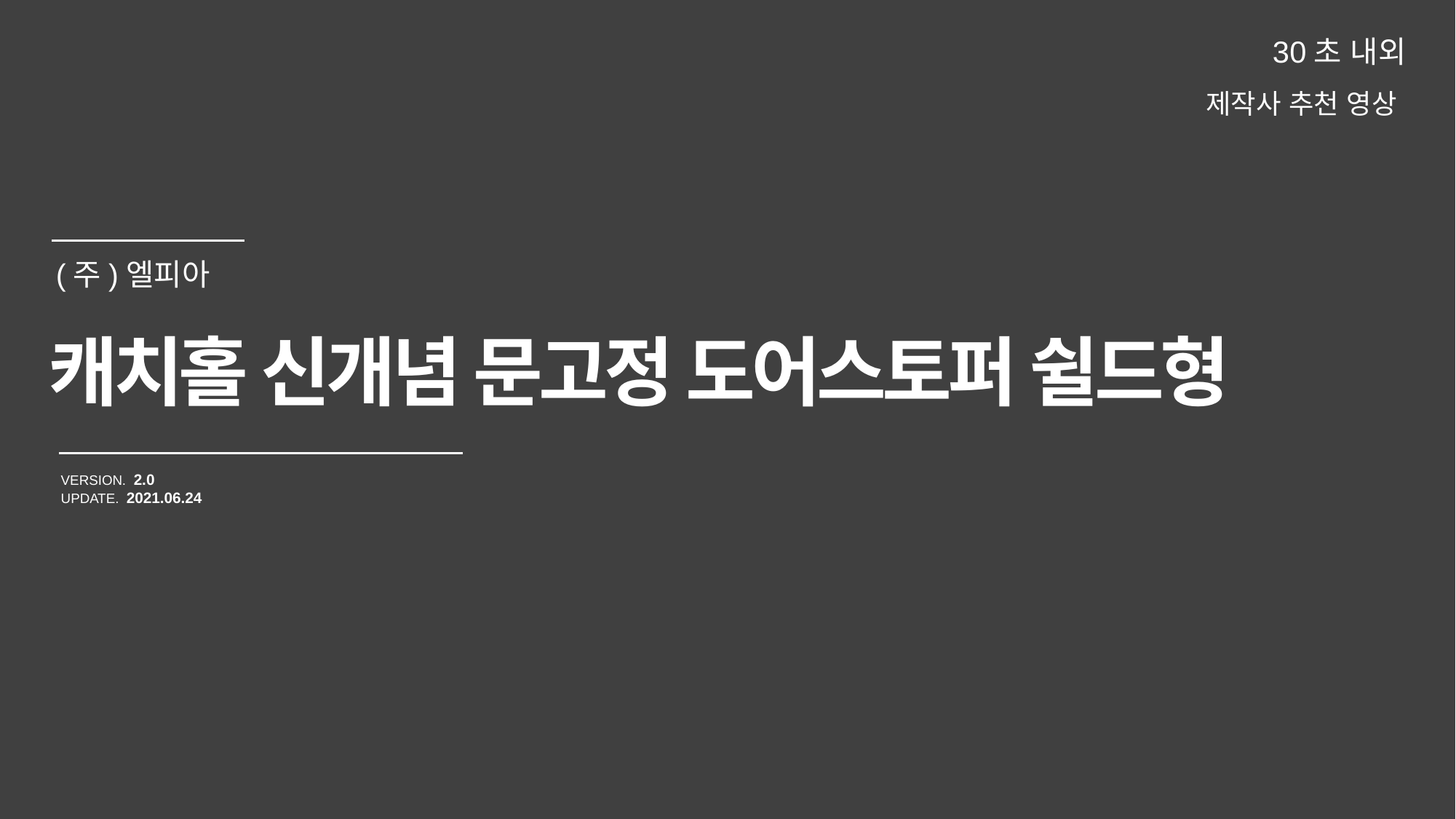

30초 내외
제작사 추천 영상
캐치홀 신개념 문고정 도어스토퍼 쉴드형
VERSION.  2.0
UPDATE.  2021.06.24

(주)엘피아